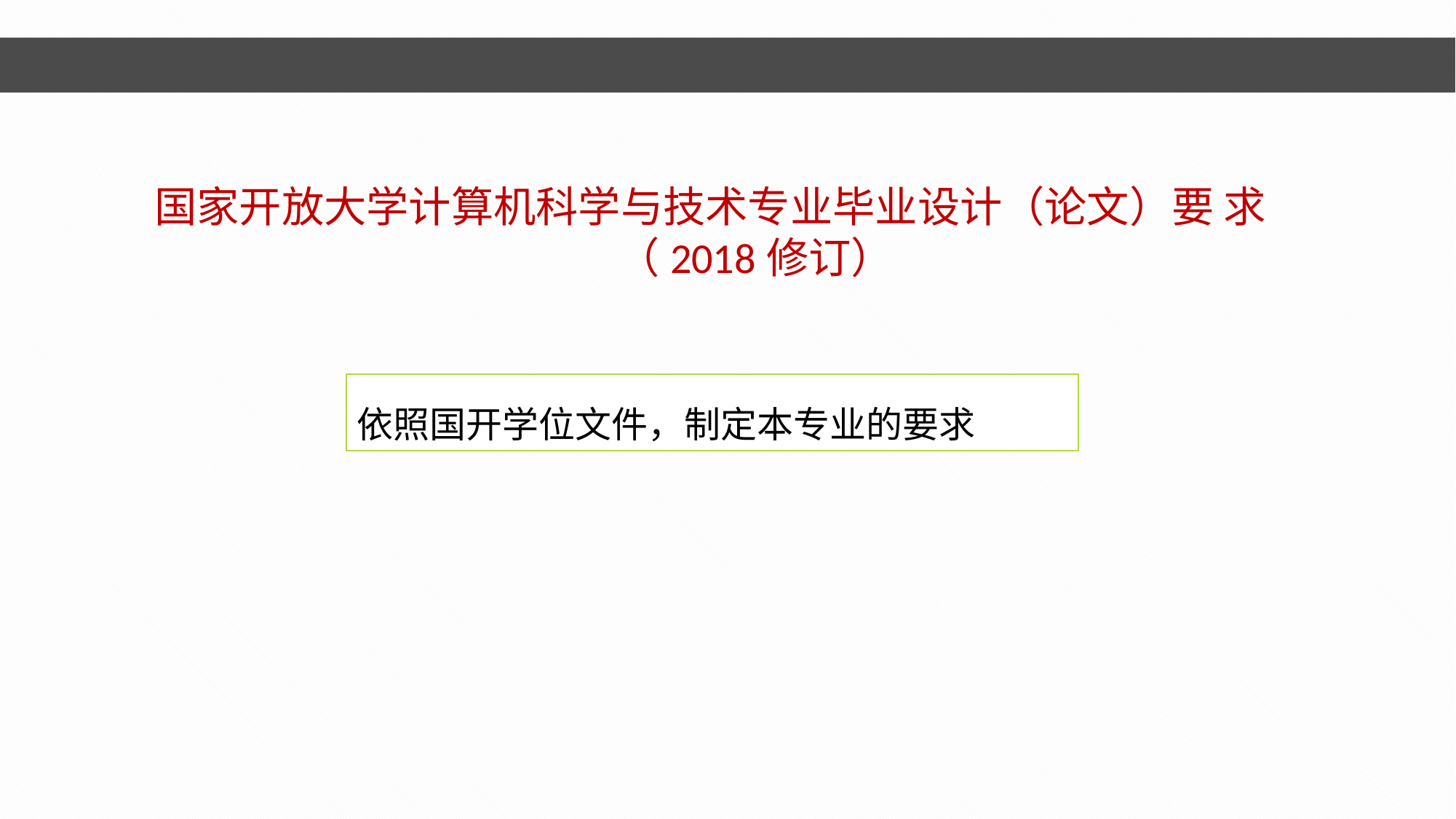

国家开放大学计算机科学与技术专业毕业设计（论文）要 求
 （2018修订）
依照国开学位文件，制定本专业的要求